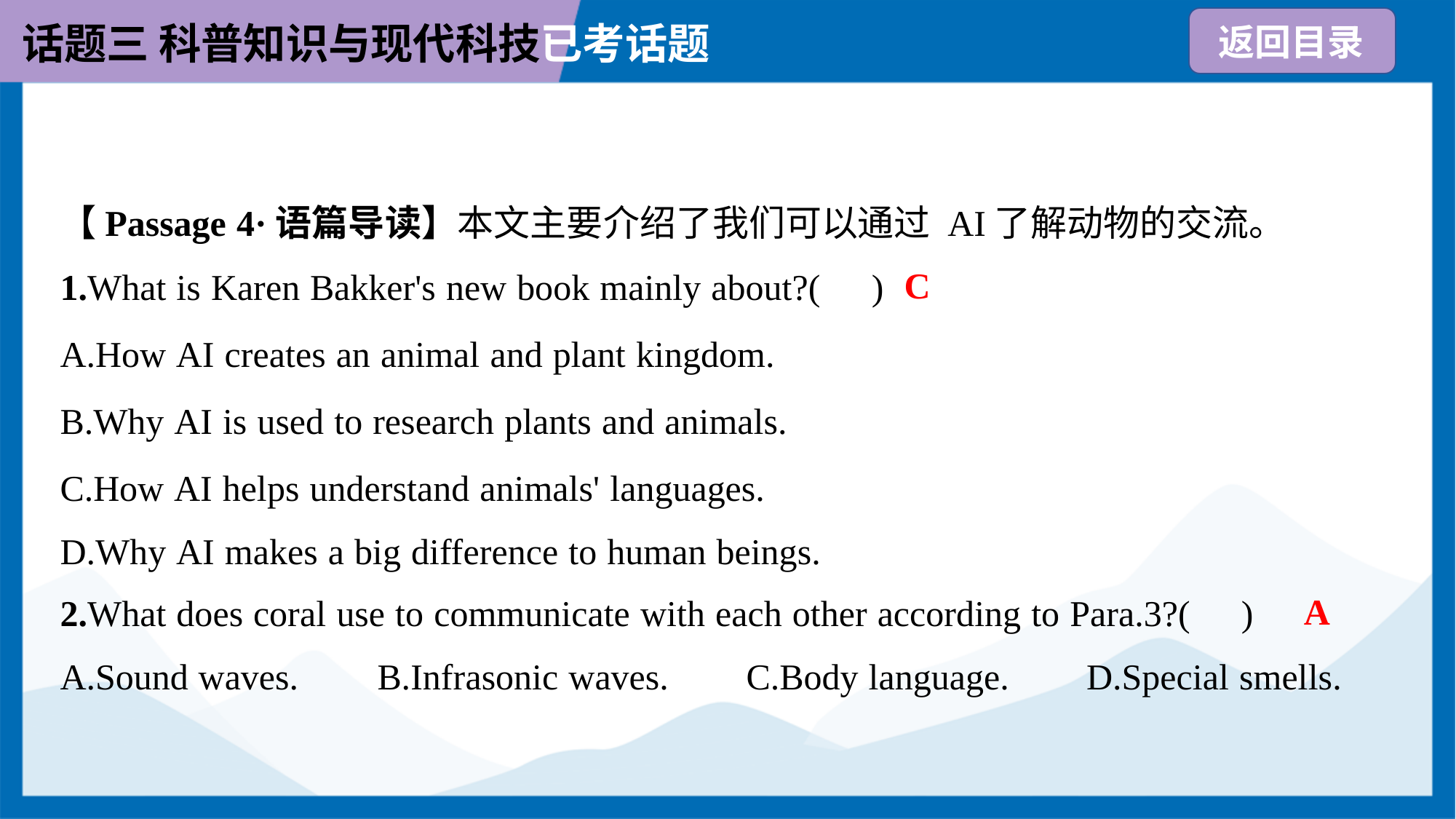

【Passage 4·语篇导读】本文主要介绍了我们可以通过 AI了解动物的交流。
C
1.What is Karen Bakker's new book mainly about?(     )
A.How AI creates an animal and plant kingdom.
B.Why AI is used to research plants and animals.
C.How AI helps understand animals' languages.
D.Why AI makes a big difference to human beings.
A
2.What does coral use to communicate with each other according to Para.3?(     )
A.Sound waves.	B.Infrasonic waves.	C.Body language.	D.Special smells.